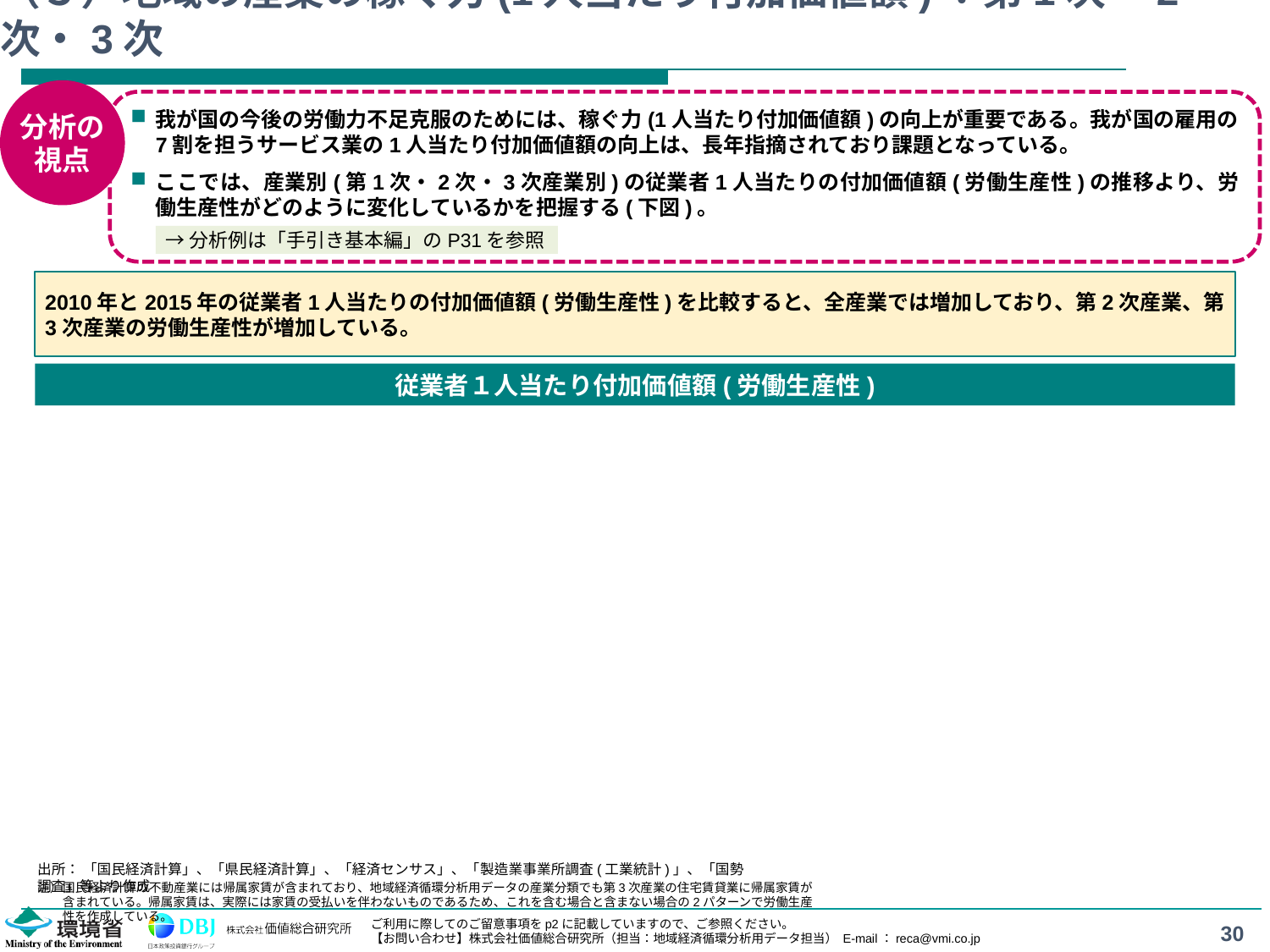

# （５）地域の産業の稼ぐ力(1人当たり付加価値額)：第1次・2次・3次
分析の
視点
我が国の今後の労働力不足克服のためには、稼ぐ力(1人当たり付加価値額)の向上が重要である。我が国の雇用の7割を担うサービス業の1人当たり付加価値額の向上は、長年指摘されており課題となっている。
ここでは、産業別(第1次・2次・3次産業別)の従業者1人当たりの付加価値額(労働生産性)の推移より、労働生産性がどのように変化しているかを把握する(下図)。
→分析例は「手引き基本編」のP31を参照
2010年と2015年の従業者1人当たりの付加価値額(労働生産性)を比較すると、全産業では増加しており、第2次産業、第3次産業の労働生産性が増加している。
従業者１人当たり付加価値額(労働生産性)
出所： 「国民経済計算」、「県民経済計算」、「経済センサス」、「製造業事業所調査(工業統計)」、「国勢調査」等より作成
注）	国民経済計算の不動産業には帰属家賃が含まれており、地域経済循環分析用データの産業分類でも第3次産業の住宅賃貸業に帰属家賃が含まれている。帰属家賃は、実際には家賃の受払いを伴わないものであるため、これを含む場合と含まない場合の2パターンで労働生産性を作成している。
30